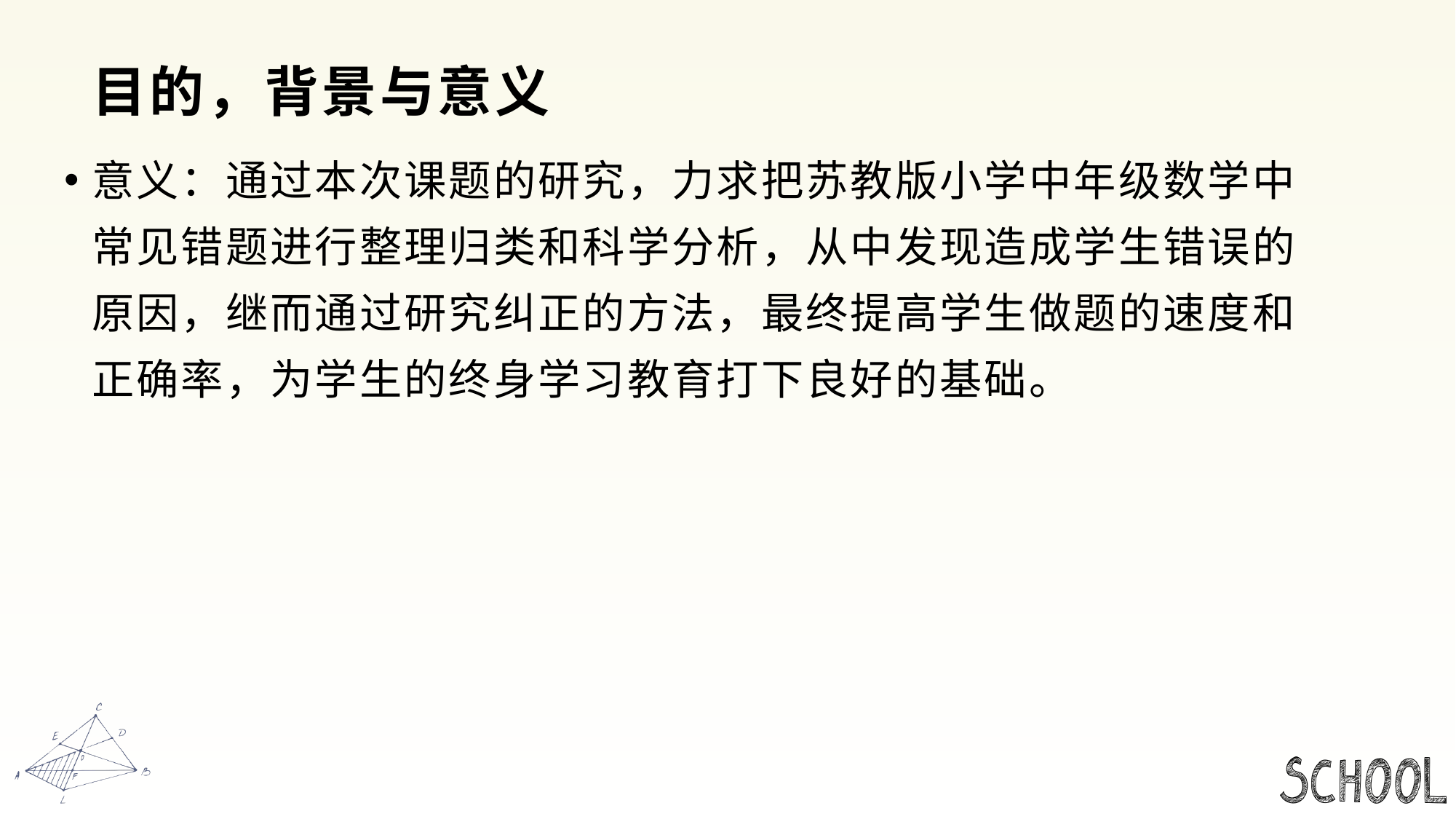

# 目的，背景与意义
意义：通过本次课题的研究，力求把苏教版小学中年级数学中常见错题进行整理归类和科学分析，从中发现造成学生错误的原因，继而通过研究纠正的方法，最终提高学生做题的速度和正确率，为学生的终身学习教育打下良好的基础。